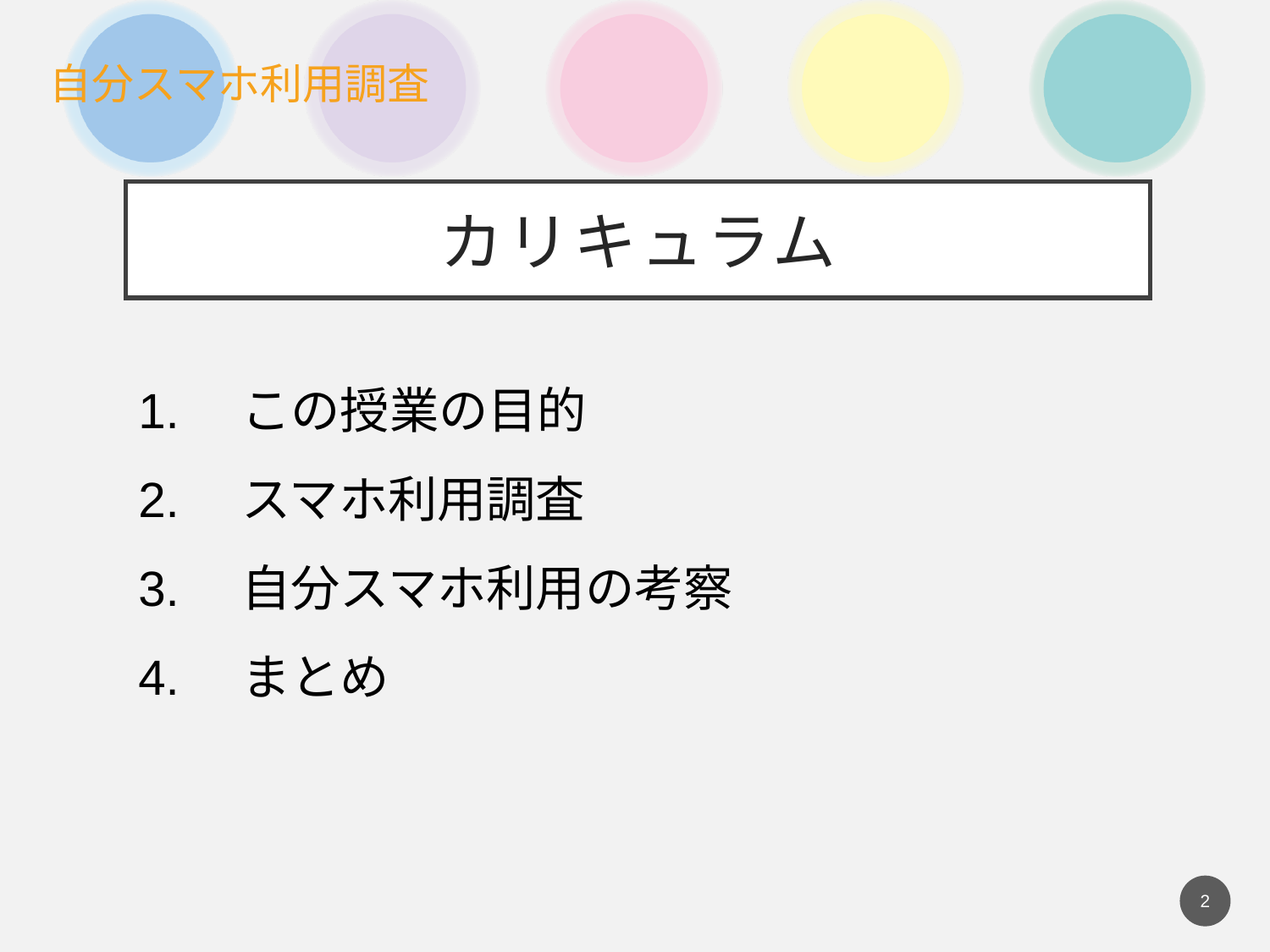

カリキュラム
この授業の目的
スマホ利用調査
自分スマホ利用の考察
まとめ

2